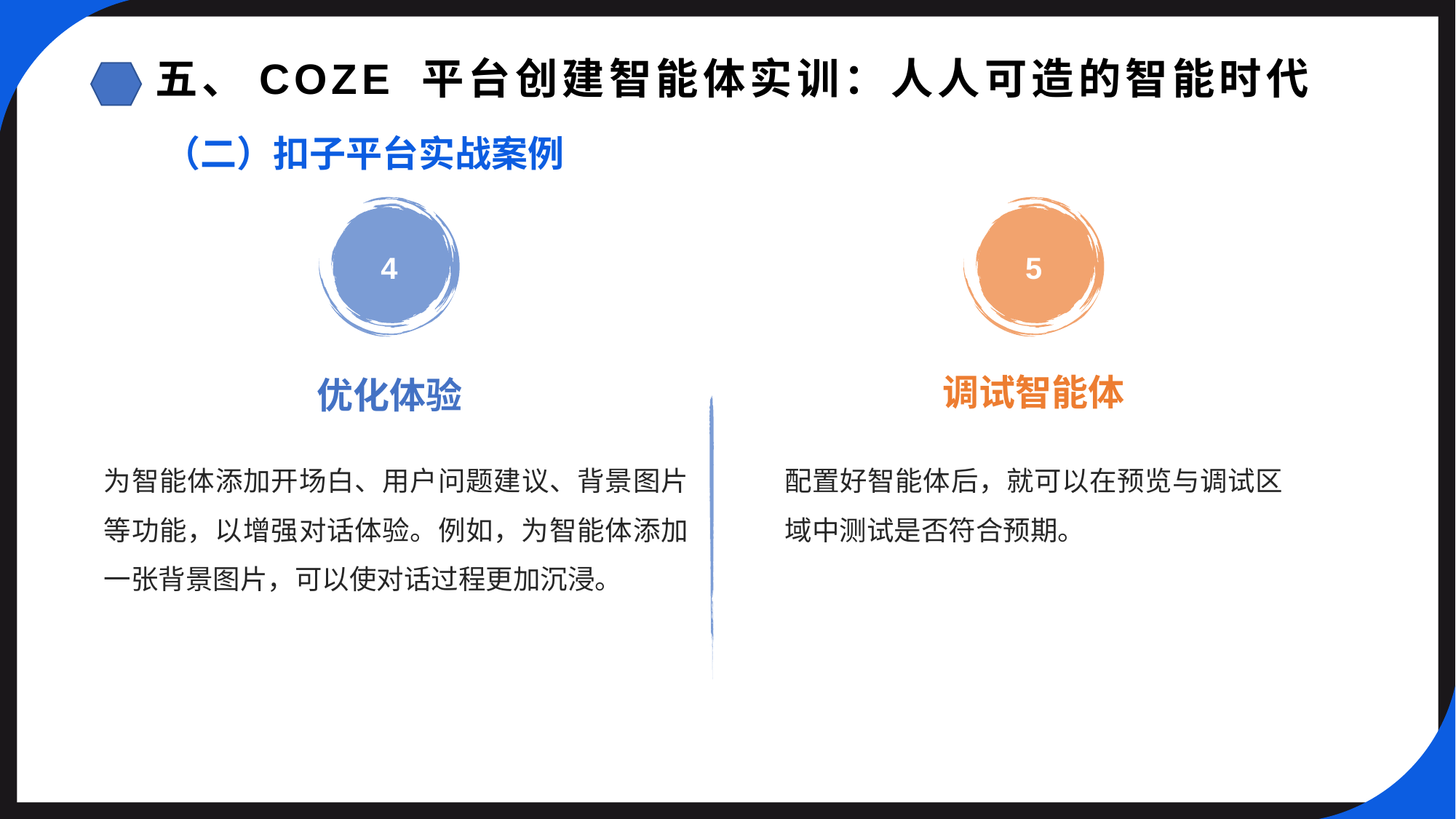

五、COZE 平台创建智能体实训：人人可造的智能时代
（二）扣子平台实战案例
4
5
调试智能体
优化体验

为智能体添加开场白、用户问题建议、背景图片等功能，以增强对话体验。例如，为智能体添加一张背景图片，可以使对话过程更加沉浸。
配置好智能体后，就可以在预览与调试区域中测试是否符合预期。